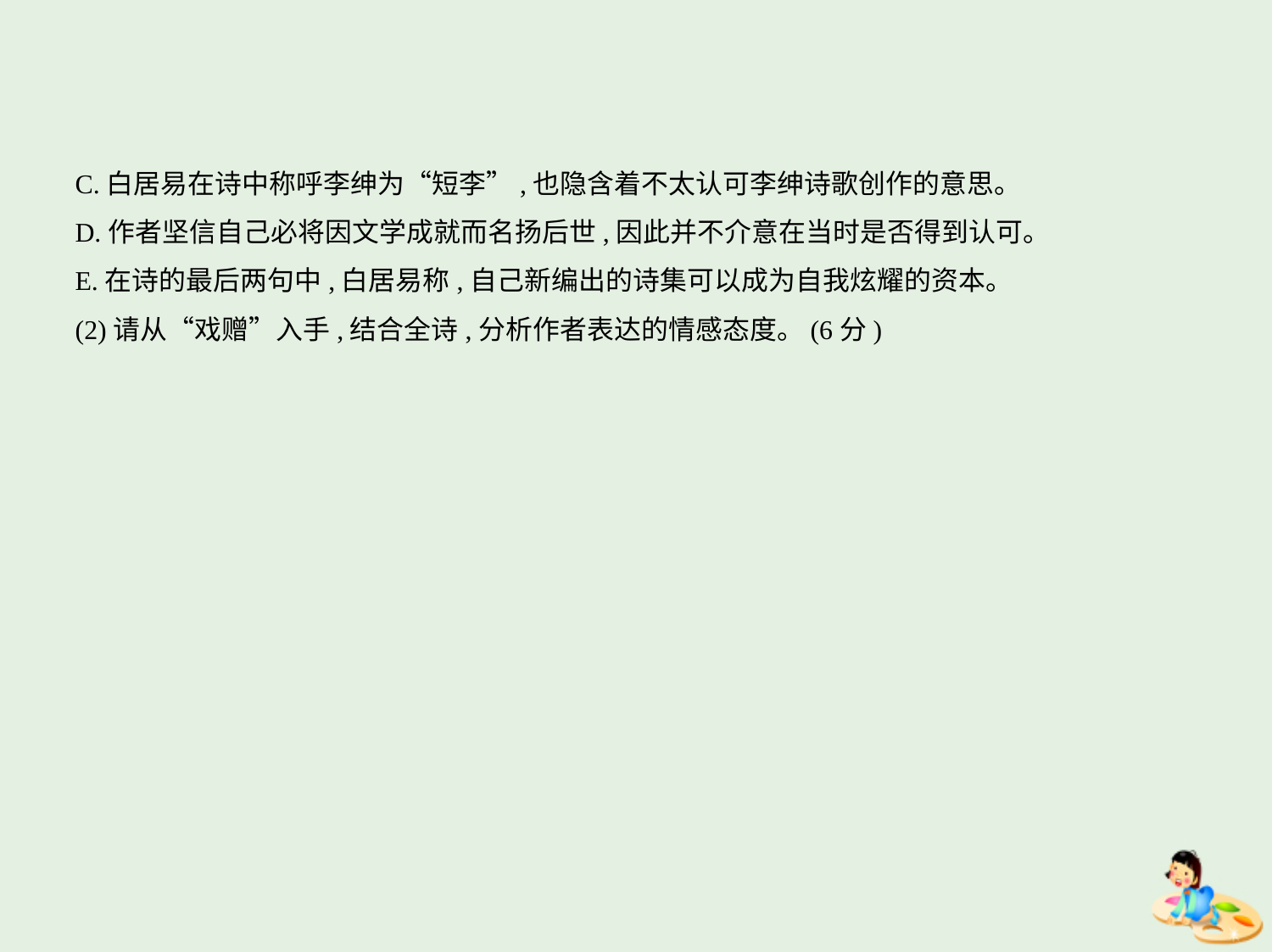

C.白居易在诗中称呼李绅为“短李”,也隐含着不太认可李绅诗歌创作的意思。
D.作者坚信自己必将因文学成就而名扬后世,因此并不介意在当时是否得到认可。
E.在诗的最后两句中,白居易称,自己新编出的诗集可以成为自我炫耀的资本。
(2)请从“戏赠”入手,结合全诗,分析作者表达的情感态度。(6分)